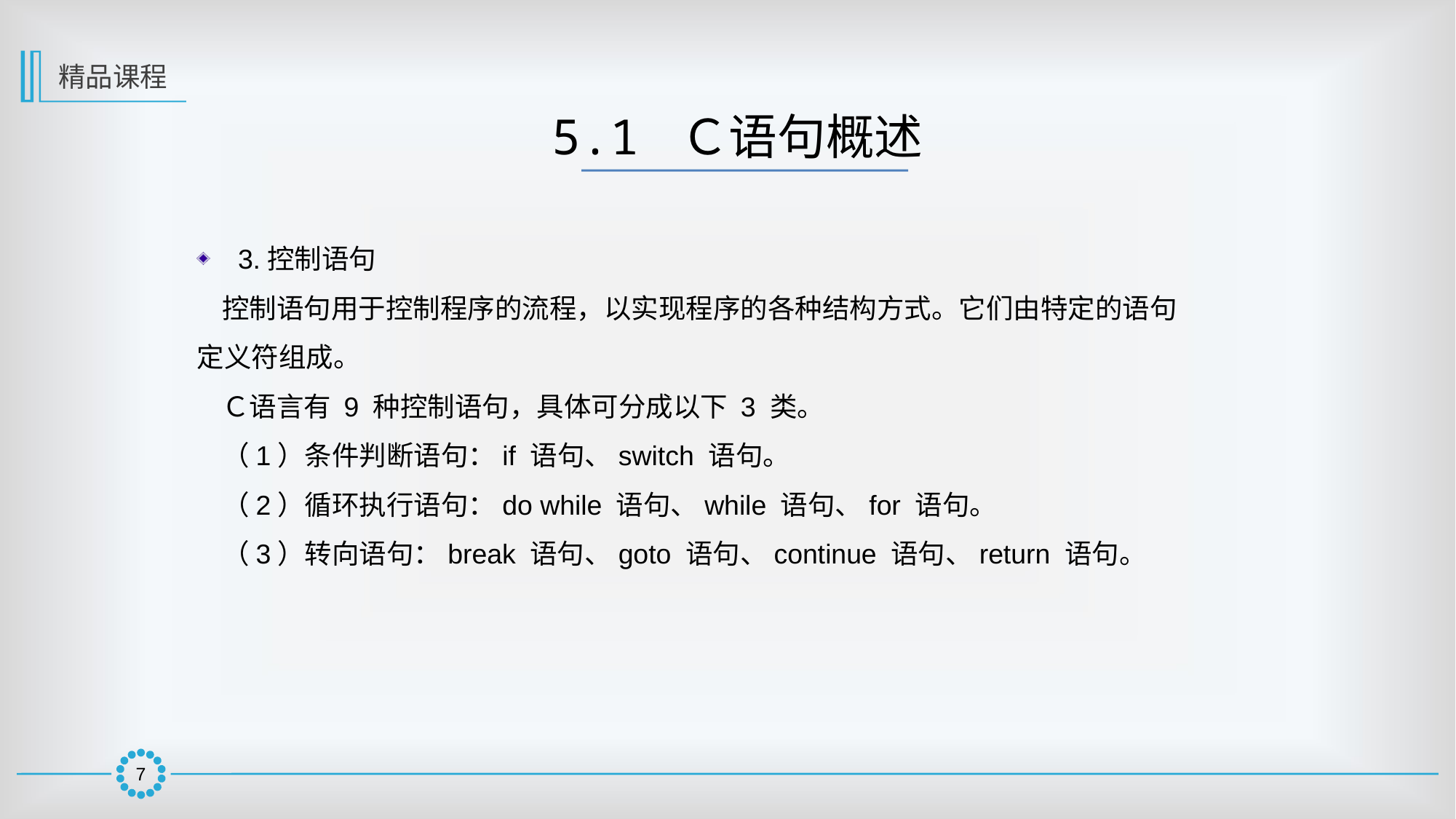

精品课程
5.1 Ｃ语句概述

3.控制语句
   控制语句用于控制程序的流程，以实现程序的各种结构方式。它们由特定的语句定义符组成。
   Ｃ语言有 9 种控制语句，具体可分成以下 3 类。
   （1）条件判断语句：if 语句、switch 语句。
   （2）循环执行语句：do while 语句、while 语句、for 语句。
   （3）转向语句：break 语句、goto 语句、continue 语句、return 语句。

7